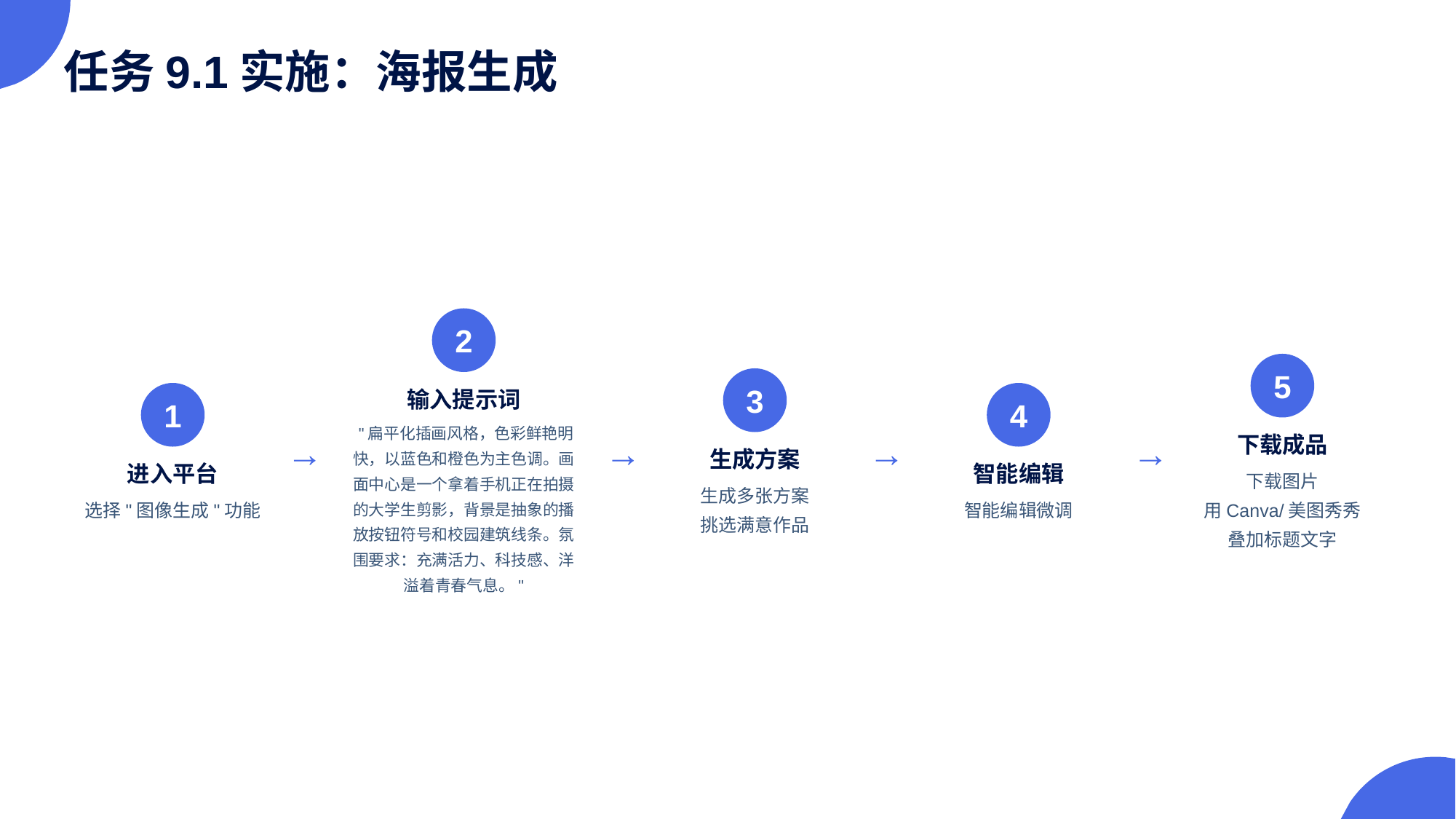

任务9.1实施：海报生成

2

5

3

输入提示词
1
4
"扁平化插画风格，色彩鲜艳明快，以蓝色和橙色为主色调。画面中心是一个拿着手机正在拍摄的大学生剪影，背景是抽象的播放按钮符号和校园建筑线条。氛围要求：充满活力、科技感、洋溢着青春气息。"
→
→
→
→
下载成品
生成方案
进入平台
智能编辑
下载图片
用Canva/美图秀秀叠加标题文字
生成多张方案
挑选满意作品
选择"图像生成"功能
智能编辑微调